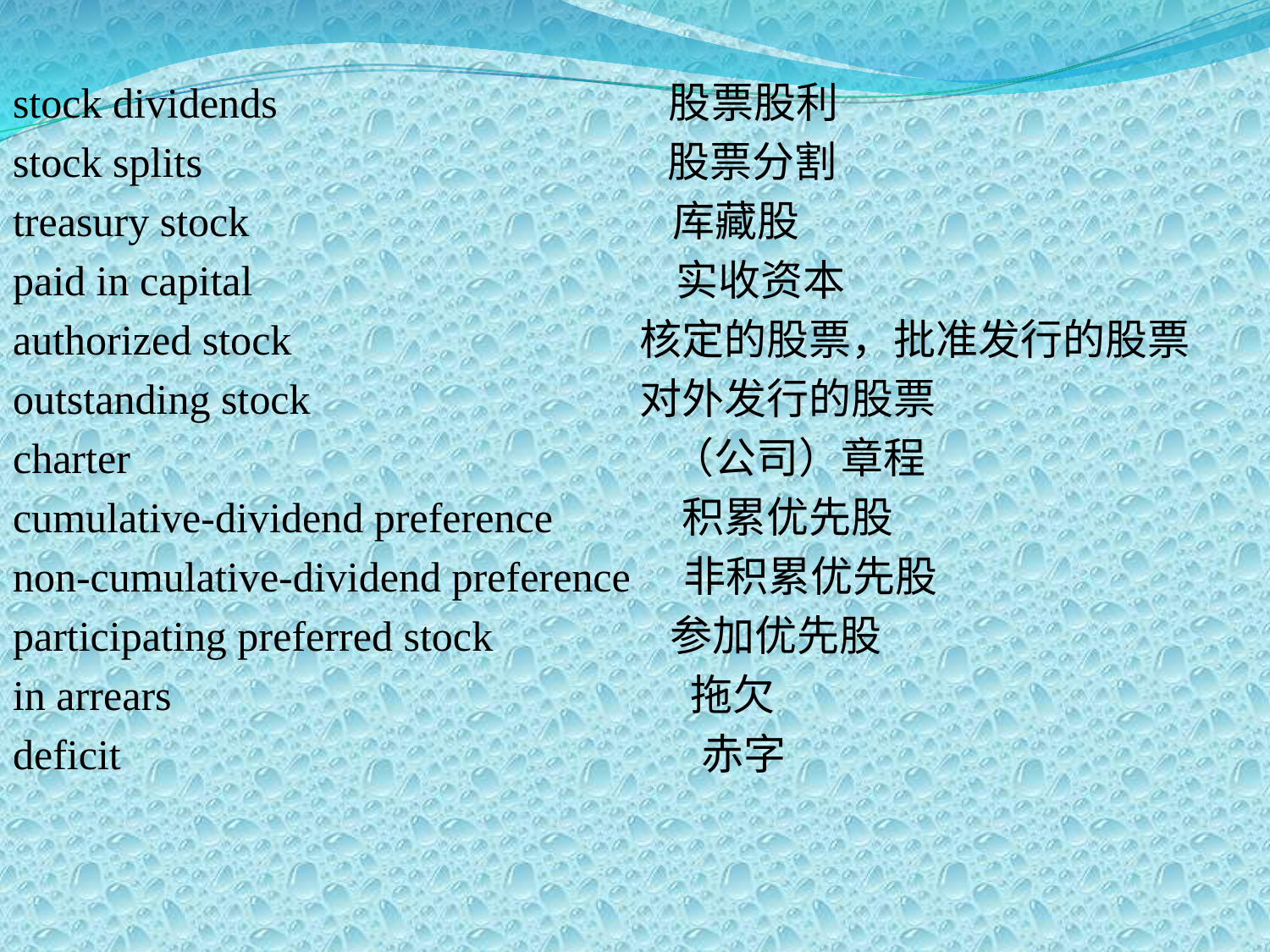

stock dividends                                    股票股利
stock splits                                           股票分割
treasury stock                                       库藏股
paid in capital                                       实收资本
authorized stock　                               核定的股票，批准发行的股票
outstanding stock　                             对外发行的股票
charter                                                 （公司）章程
cumulative-dividend preference　        积累优先股
non-cumulative-dividend preference　非积累优先股
participating preferred stock　             参加优先股
in arrears                                                拖欠
deficit                                                     赤字